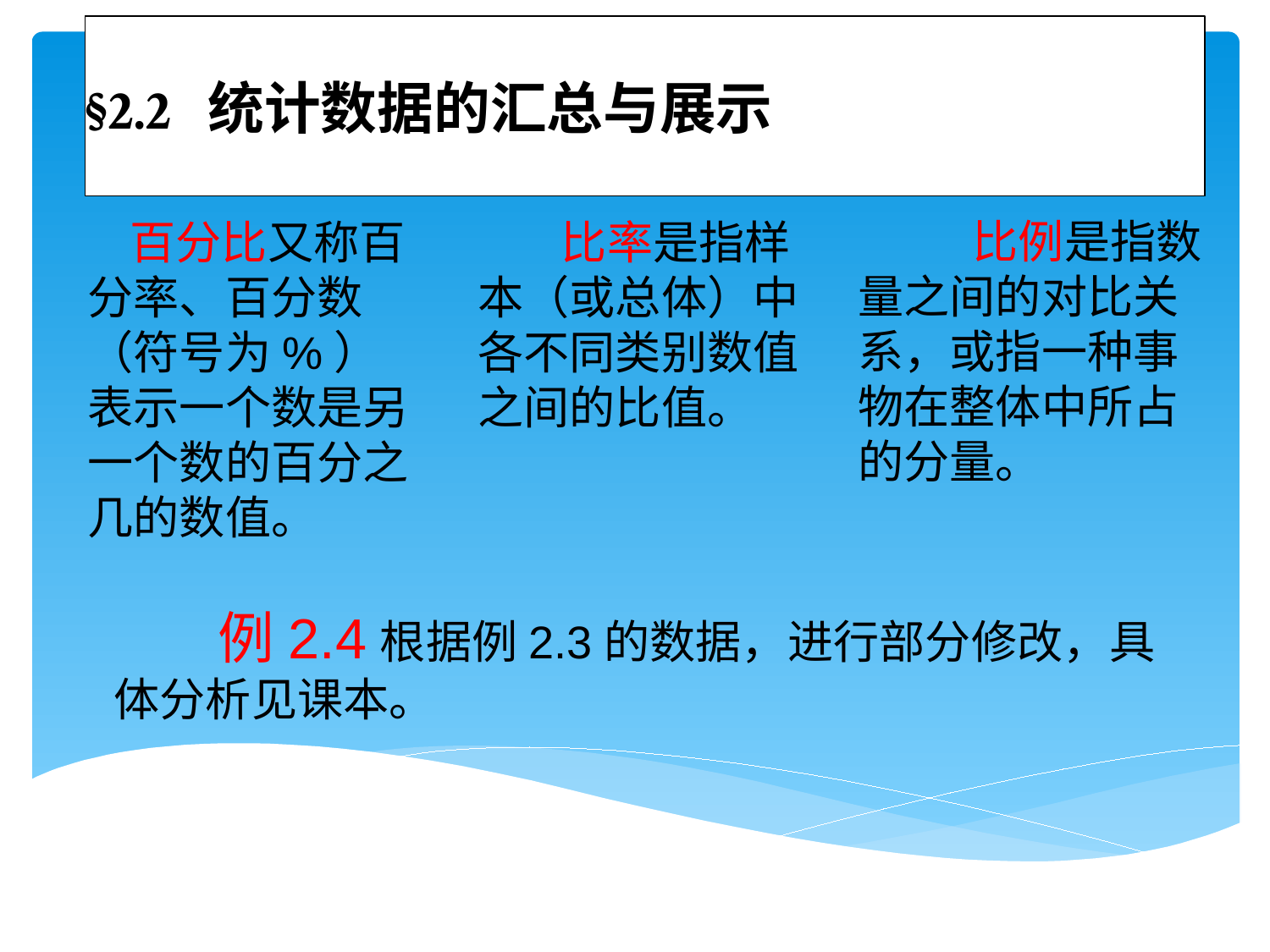

# §2.2  统计数据的汇总与展示
          比例是指数量之间的对比关系，或指一种事物在整体中所占的分量。
   百分比又称百分率、百分数（符号为%）表示一个数是另一个数的百分之几的数值。

       比率是指样本（或总体）中各不同类别数值之间的比值。
         例2.4根据例2.3的数据，进行部分修改，具体分析见课本。